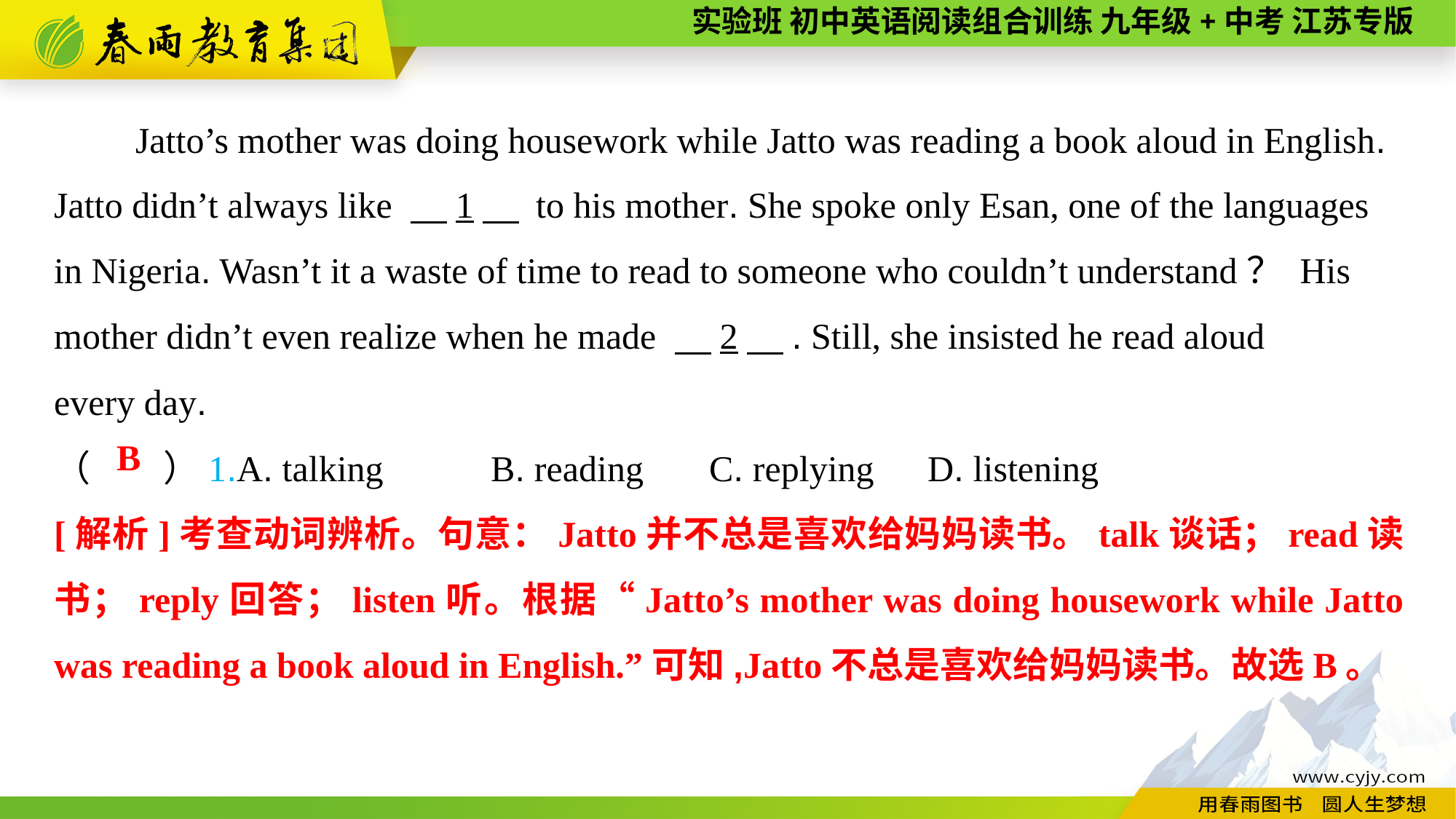

Jatto’s mother was doing housework while Jatto was reading a book aloud in English.
Jatto didn’t always like 　1　 to his mother. She spoke only Esan, one of the languages in Nigeria. Wasn’t it a waste of time to read to someone who couldn’t understand？ His mother didn’t even realize when he made 　2　. Still, she insisted he read aloud
every day.
（　　）1.A. talking	B. reading	C. replying	D. listening
B
[解析]考查动词辨析。句意：Jatto并不总是喜欢给妈妈读书。talk谈话；read读书；reply回答；listen听。根据“Jatto’s mother was doing housework while Jatto was reading a book aloud in English.”可知,Jatto不总是喜欢给妈妈读书。故选B。